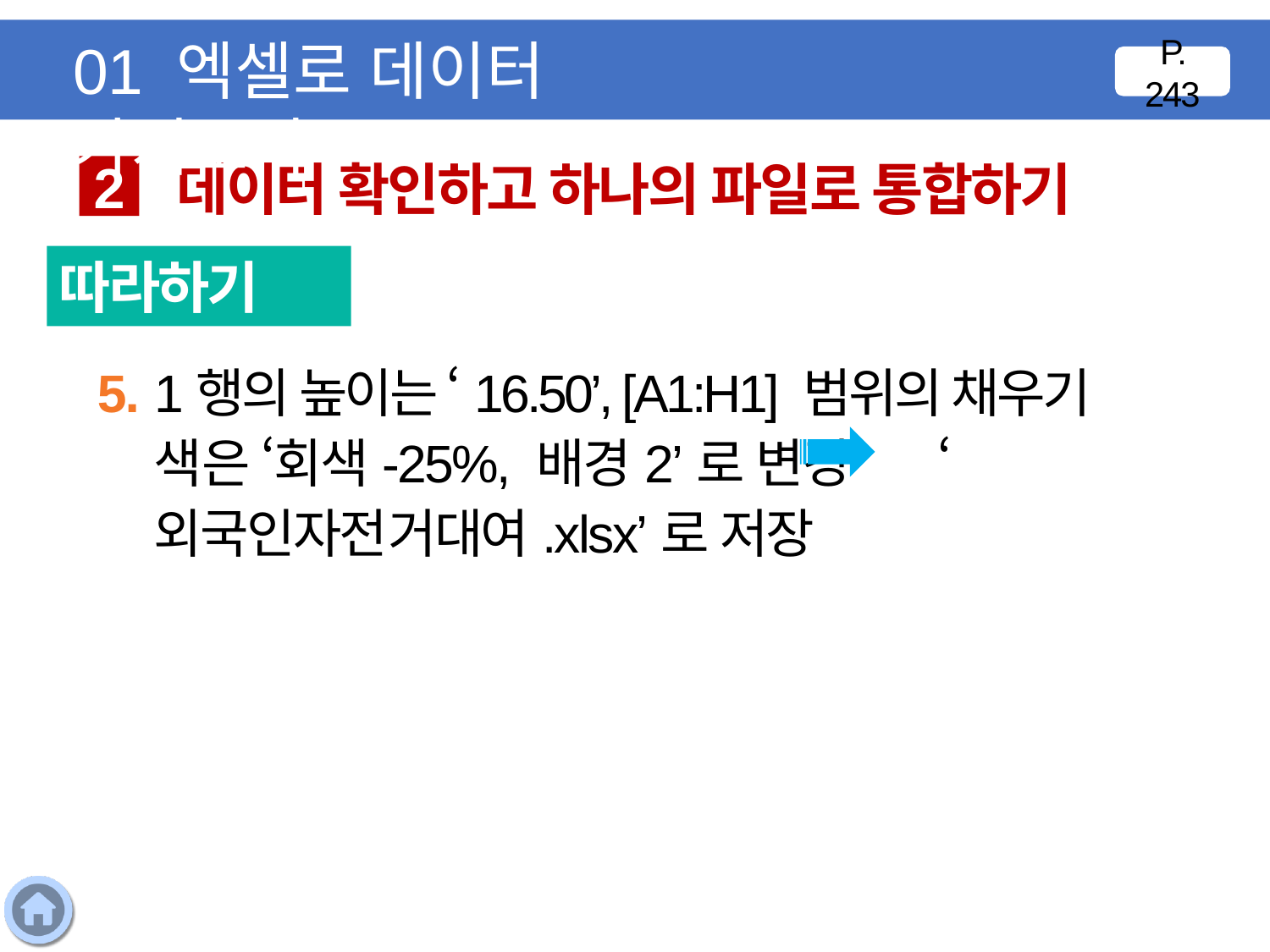

01 엑셀로 데이터 가져오기
P. 243
데이터 확인하고 하나의 파일로 통합하기
2
따라하기
5. 1행의 높이는 ‘16.50’, [A1:H1] 범위의 채우기 색은 ‘회색-25%, 배경2’로 변경       ‘외국인자전거대여.xlsx’로 저장